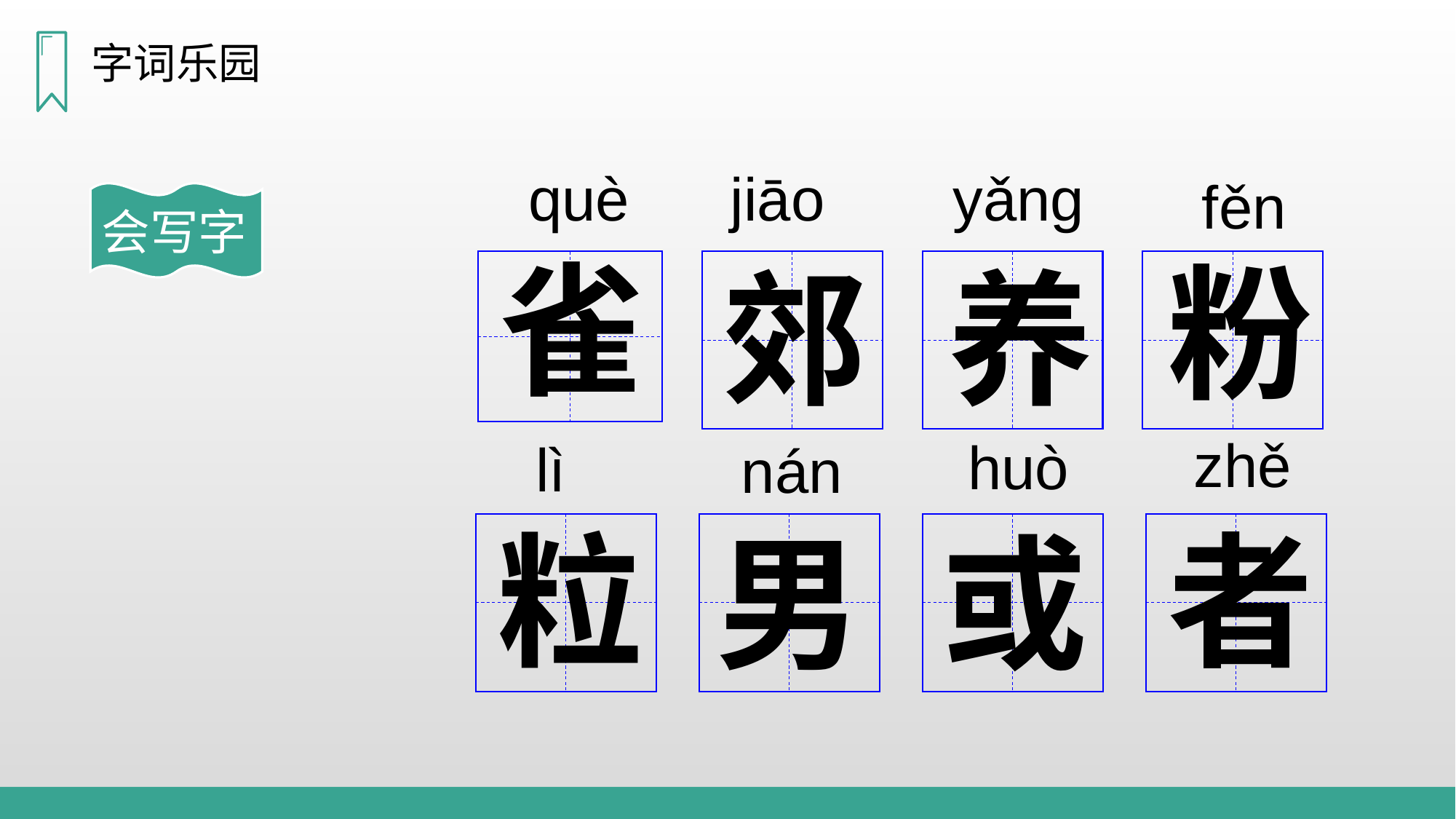

字词乐园
yǎnɡ

jiāo
què
fěn
会写字
雀
粉
郊
养

zhě
huò
lì
nán
粒
者
男
或